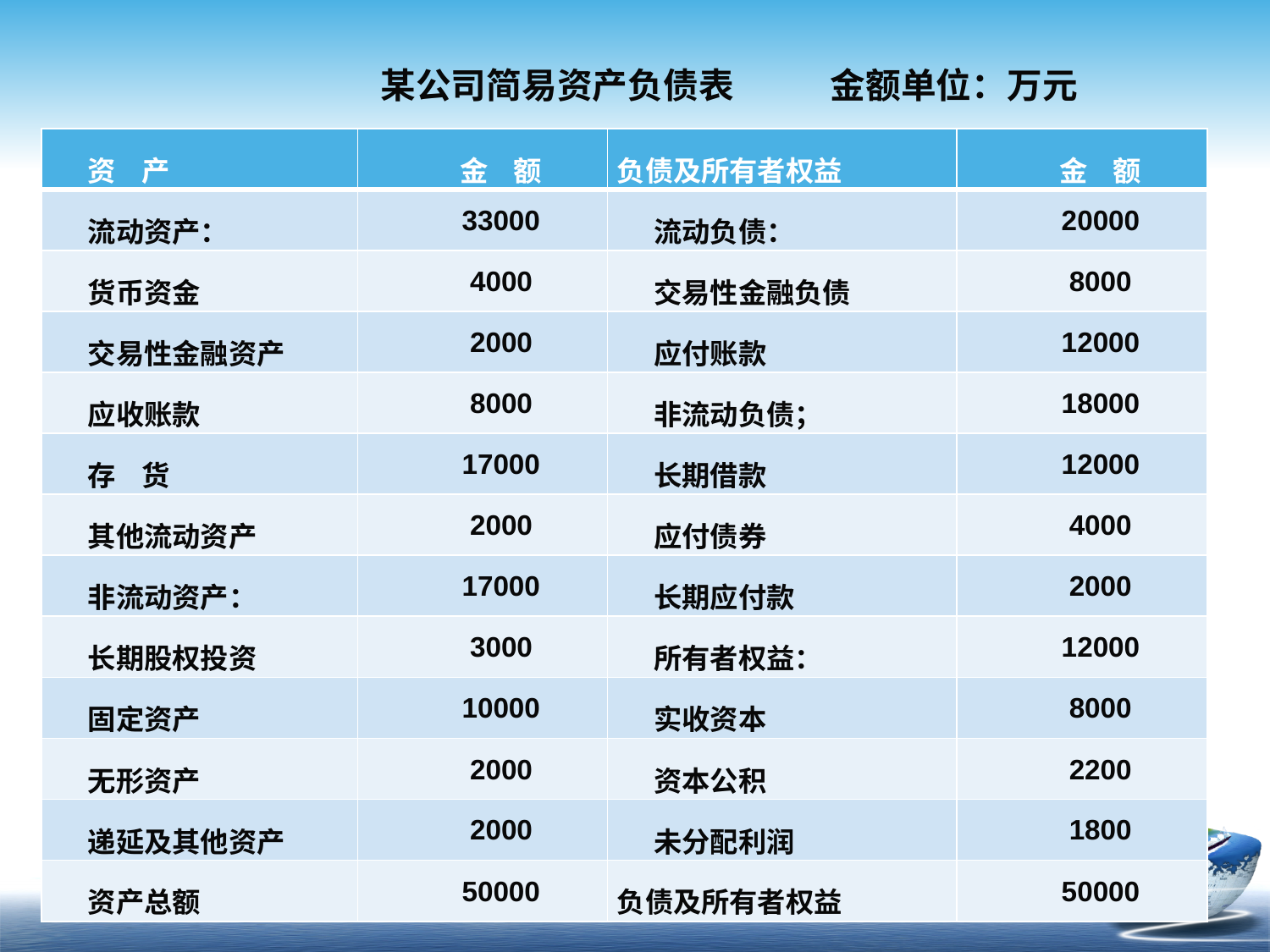

# 某公司简易资产负债表            金额单位：万元
| 资 产 | 金 额 | 负债及所有者权益 | 金 额 |
| --- | --- | --- | --- |
| 流动资产： | 33000 | 流动负债： | 20000 |
| 货币资金 | 4000 | 交易性金融负债 | 8000 |
| 交易性金融资产 | 2000 | 应付账款 | 12000 |
| 应收账款 | 8000 | 非流动负债； | 18000 |
| 存 货 | 17000 | 长期借款 | 12000 |
| 其他流动资产 | 2000 | 应付债券 | 4000 |
| 非流动资产： | 17000 | 长期应付款 | 2000 |
| 长期股权投资 | 3000 | 所有者权益： | 12000 |
| 固定资产 | 10000 | 实收资本 | 8000 |
| 无形资产 | 2000 | 资本公积 | 2200 |
| 递延及其他资产 | 2000 | 未分配利润 | 1800 |
| 资产总额 | 50000 | 负债及所有者权益 | 50000 |